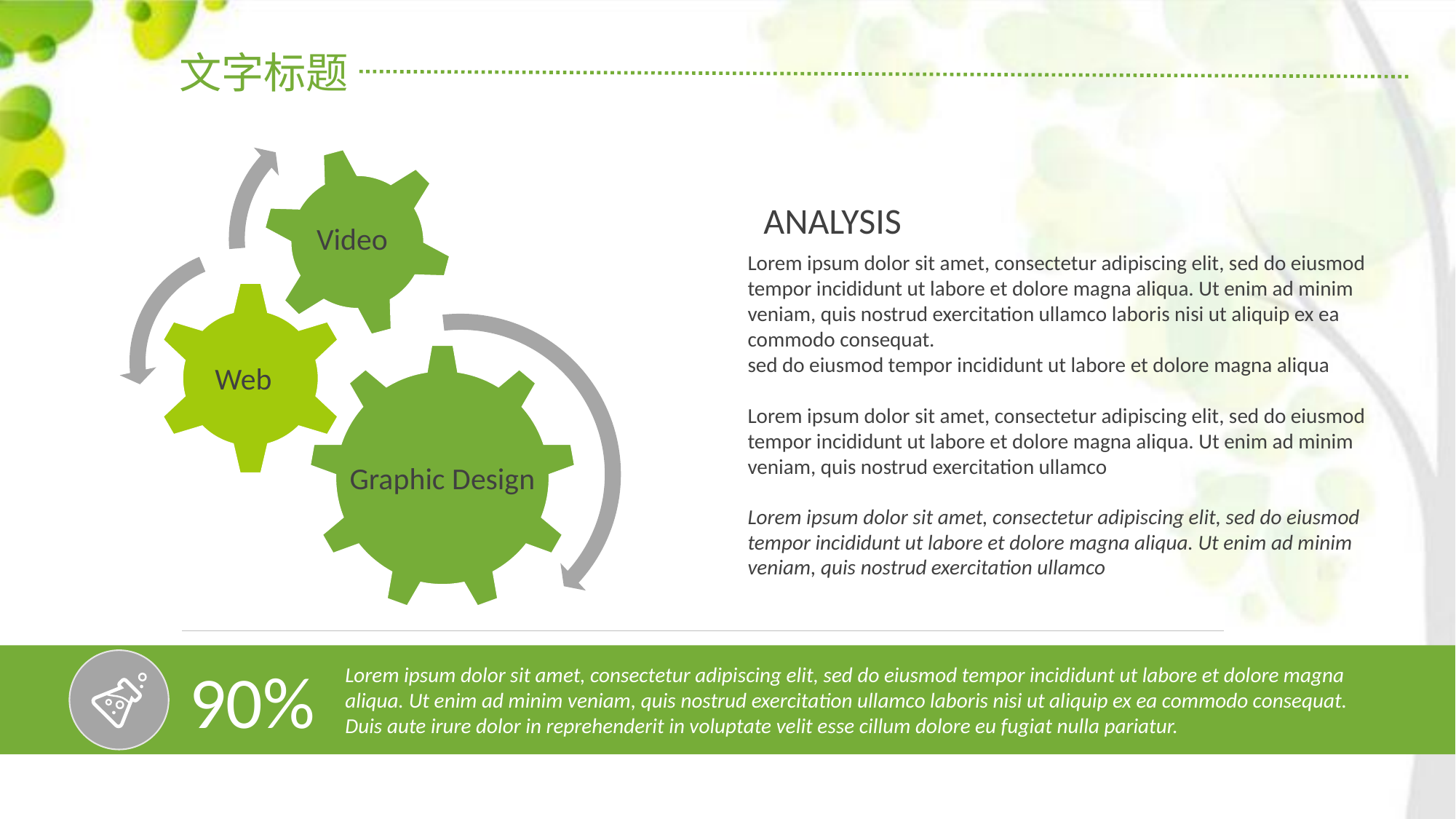

文字标题

Video

Web
Graphic Design
ANALYSIS
Lorem ipsum dolor sit amet, consectetur adipiscing elit, sed do eiusmod tempor incididunt ut labore et dolore magna aliqua. Ut enim ad minim veniam, quis nostrud exercitation ullamco laboris nisi ut aliquip ex ea commodo consequat.
sed do eiusmod tempor incididunt ut labore et dolore magna aliqua
Lorem ipsum dolor sit amet, consectetur adipiscing elit, sed do eiusmod tempor incididunt ut labore et dolore magna aliqua. Ut enim ad minim veniam, quis nostrud exercitation ullamco
Lorem ipsum dolor sit amet, consectetur adipiscing elit, sed do eiusmod tempor incididunt ut labore et dolore magna aliqua. Ut enim ad minim veniam, quis nostrud exercitation ullamco

90%
Lorem ipsum dolor sit amet, consectetur adipiscing elit, sed do eiusmod tempor incididunt ut labore et dolore magna aliqua. Ut enim ad minim veniam, quis nostrud exercitation ullamco laboris nisi ut aliquip ex ea commodo consequat. Duis aute irure dolor in reprehenderit in voluptate velit esse cillum dolore eu fugiat nulla pariatur.